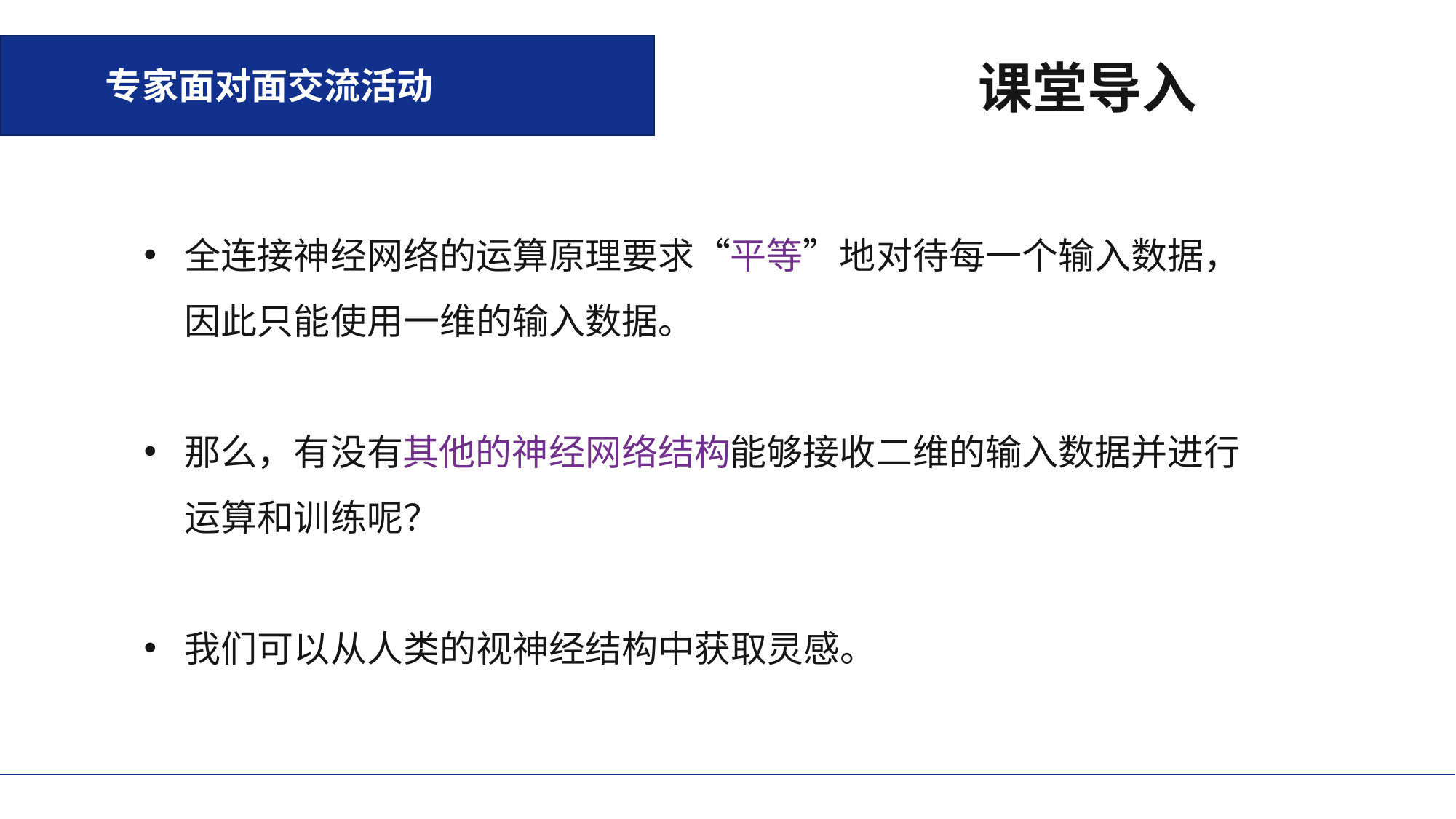

专家面对面交流活动
课堂导入
全连接神经网络的运算原理要求“平等”地对待每一个输入数据，因此只能使用一维的输入数据。

那么，有没有其他的神经网络结构能够接收二维的输入数据并进行运算和训练呢？

我们可以从人类的视神经结构中获取灵感。